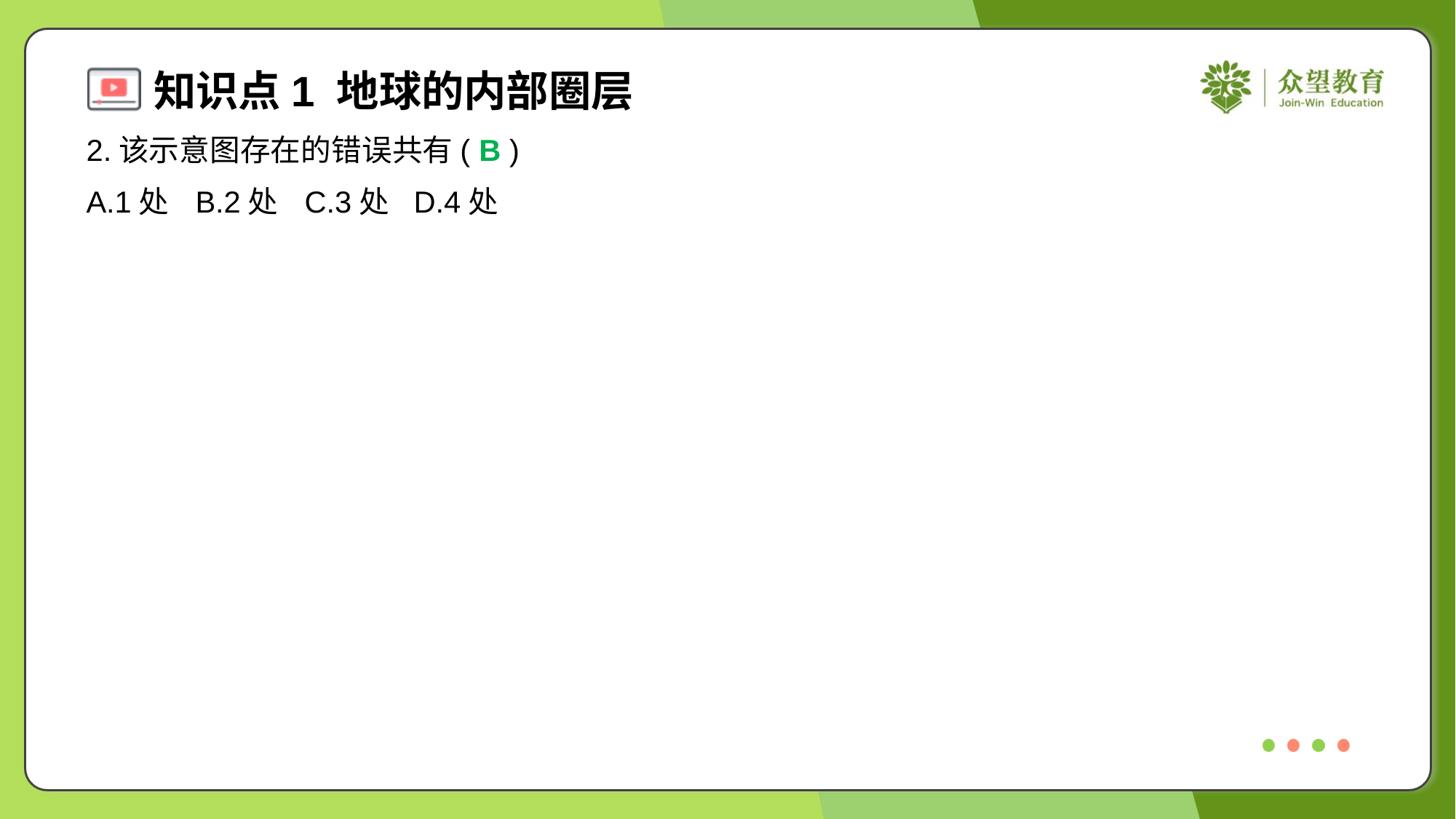

2.该示意图存在的错误共有(     )
B
A.1处	B.2处	C.3处	D.4处